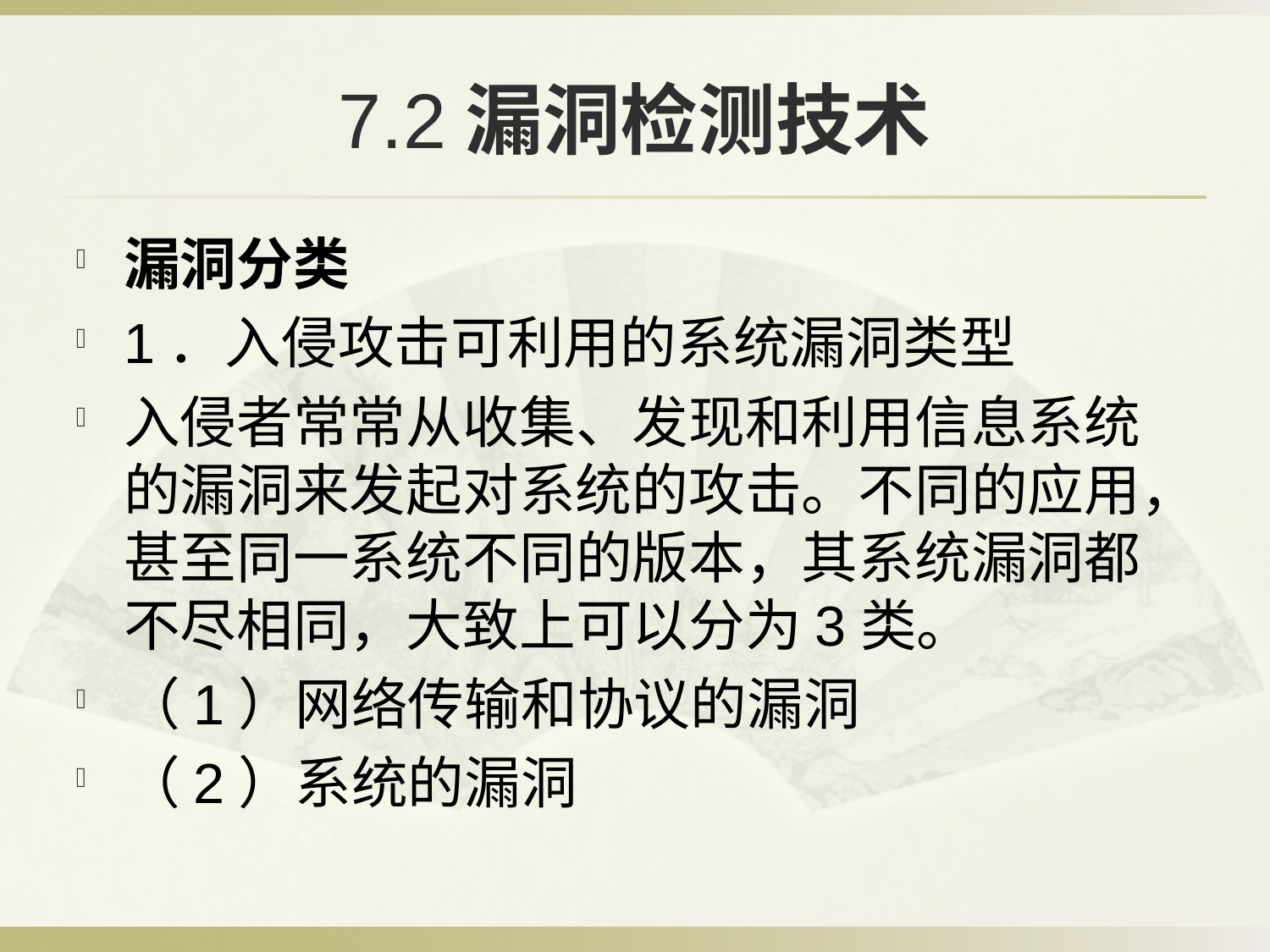

# 7.2漏洞检测技术
漏洞分类
1．入侵攻击可利用的系统漏洞类型
入侵者常常从收集、发现和利用信息系统的漏洞来发起对系统的攻击。不同的应用，甚至同一系统不同的版本，其系统漏洞都不尽相同，大致上可以分为3类。
（1）网络传输和协议的漏洞
（2）系统的漏洞